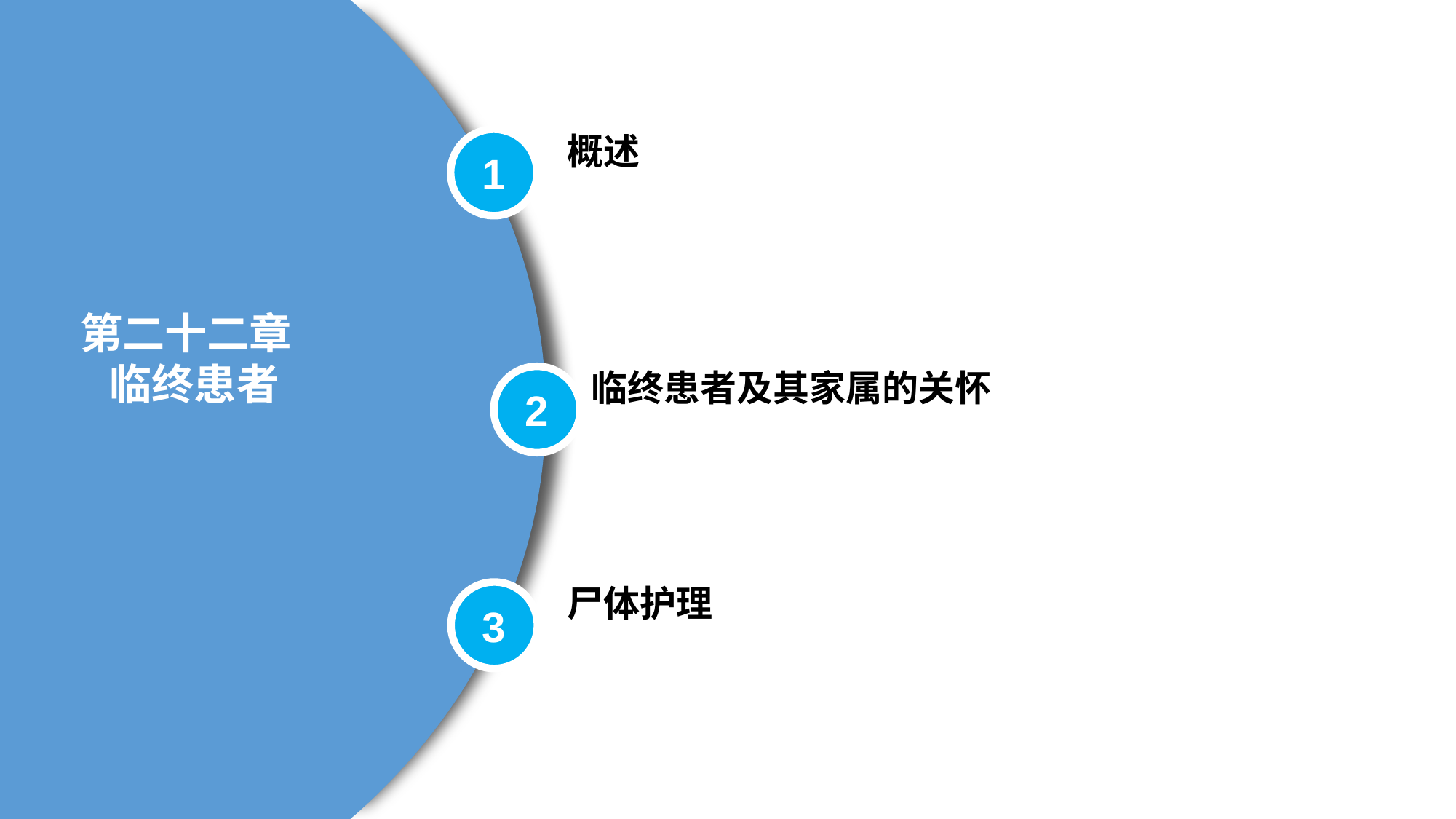

概述
1
第二十二章
  临终患者
临终患者及其家属的关怀
2
尸体护理
3